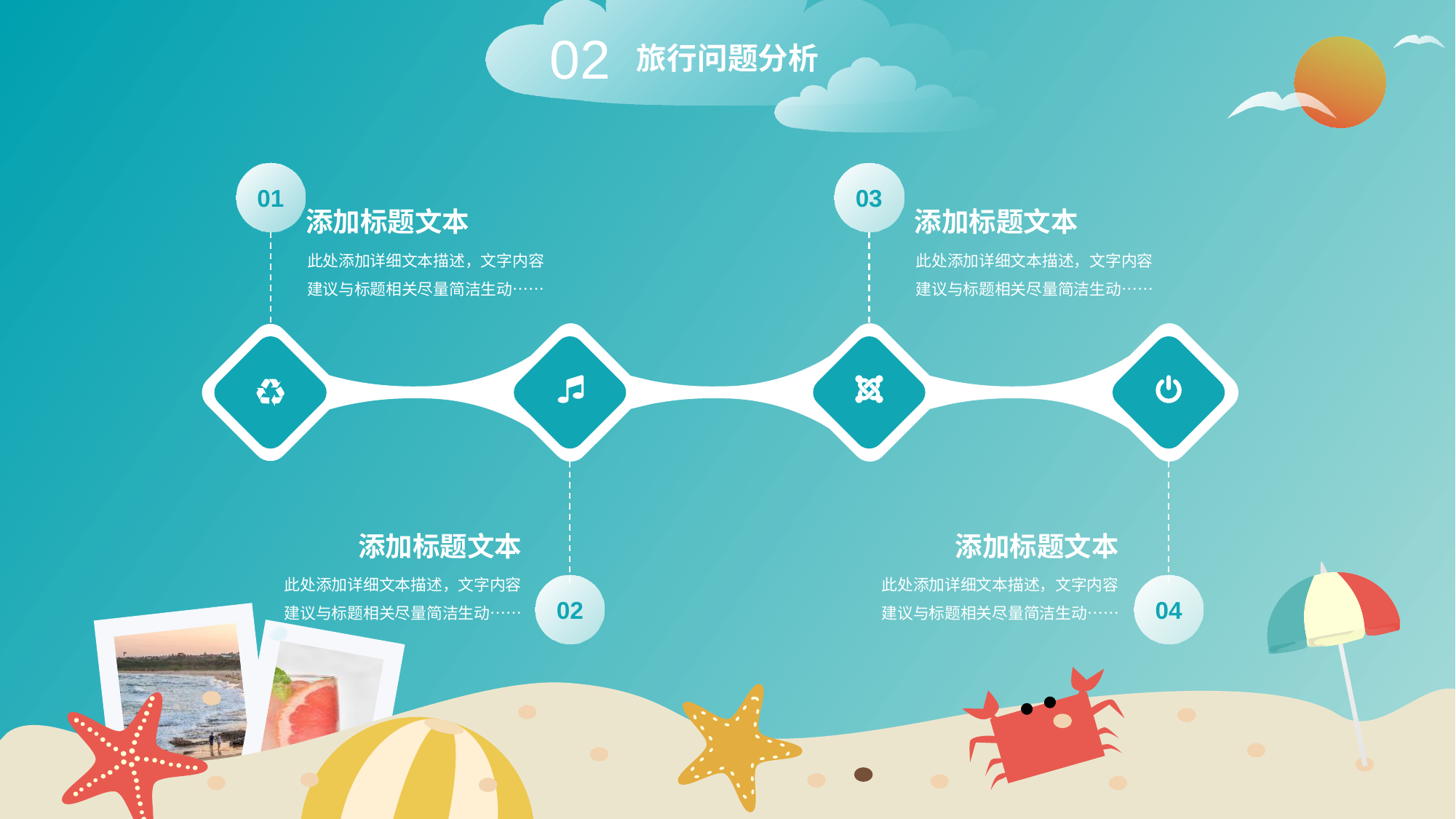

02
旅行问题分析
目录
01
03
添加标题文本
此处添加详细文本描述，文字内容建议与标题相关尽量简洁生动……
添加标题文本
此处添加详细文本描述，文字内容建议与标题相关尽量简洁生动……
夏日旅游相册

添加标题文本
此处添加详细文本描述，文字内容建议与标题相关尽量简洁生动……
添加标题文本
此处添加详细文本描述，文字内容建议与标题相关尽量简洁生动……
02
04